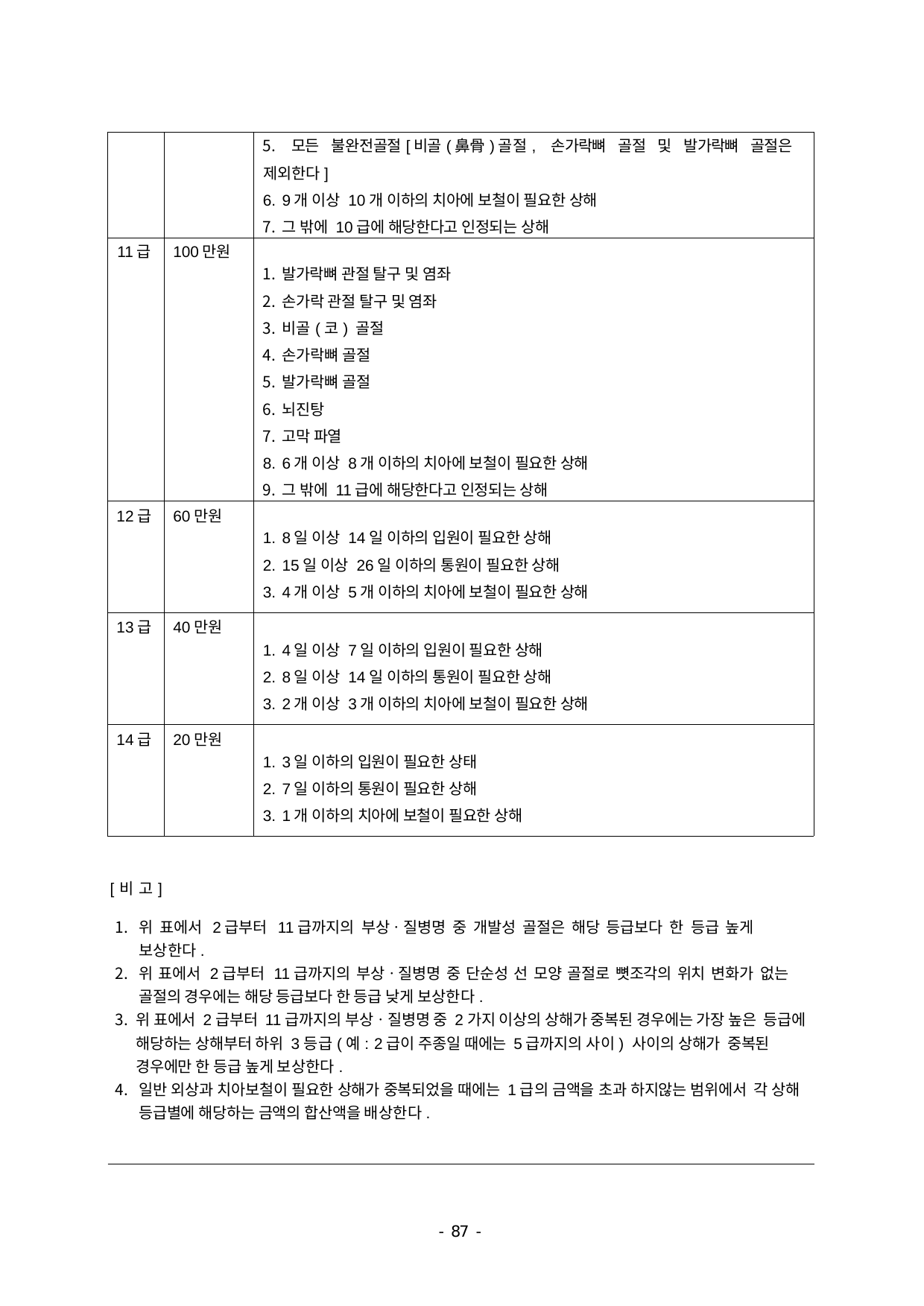

|  |  | 모든 불완전골절[비골(鼻骨)골절, 손가락뼈 골절 및 발가락뼈 골절은 제외한다] 9개 이상 10개 이하의 치아에 보철이 필요한 상해 그 밖에 10급에 해당한다고 인정되는 상해 |
| --- | --- | --- |
| 11급 | 100만원 | 발가락뼈 관절 탈구 및 염좌 손가락 관절 탈구 및 염좌 비골(코) 골절 손가락뼈 골절 발가락뼈 골절 뇌진탕 고막 파열 6개 이상 8개 이하의 치아에 보철이 필요한 상해 그 밖에 11급에 해당한다고 인정되는 상해 |
| 12급 | 60만원 | 8일 이상 14일 이하의 입원이 필요한 상해 15일 이상 26일 이하의 통원이 필요한 상해 4개 이상 5개 이하의 치아에 보철이 필요한 상해 |
| 13급 | 40만원 | 4일 이상 7일 이하의 입원이 필요한 상해 8일 이상 14일 이하의 통원이 필요한 상해 2개 이상 3개 이하의 치아에 보철이 필요한 상해 |
| 14급 | 20만원 | 3일 이하의 입원이 필요한 상태 7일 이하의 통원이 필요한 상해 1개 이하의 치아에 보철이 필요한 상해 |
[비 고]

위 표에서 2급부터 11급까지의 부상ㆍ질병명 중 개발성 골절은 해당 등급보다 한 등급 높게  보상한다.
위 표에서 2급부터 11급까지의 부상ㆍ질병명 중 단순성 선 모양 골절로 뼛조각의 위치 변화가  없는 골절의 경우에는 해당 등급보다 한 등급 낮게 보상한다.
위 표에서 2급부터 11급까지의 부상ㆍ질병명 중 2가지 이상의 상해가 중복된 경우에는 가장 높은  등급에 해당하는 상해부터 하위 3등급(예: 2급이 주종일 때에는 5급까지의 사이) 사이의 상해가  중복된 경우에만 한 등급 높게 보상한다.
일반 외상과 치아보철이 필요한 상해가 중복되었을 때에는 1급의 금액을 초과 하지않는 범위에서  각 상해 등급별에 해당하는 금액의 합산액을 배상한다.

- 87 -